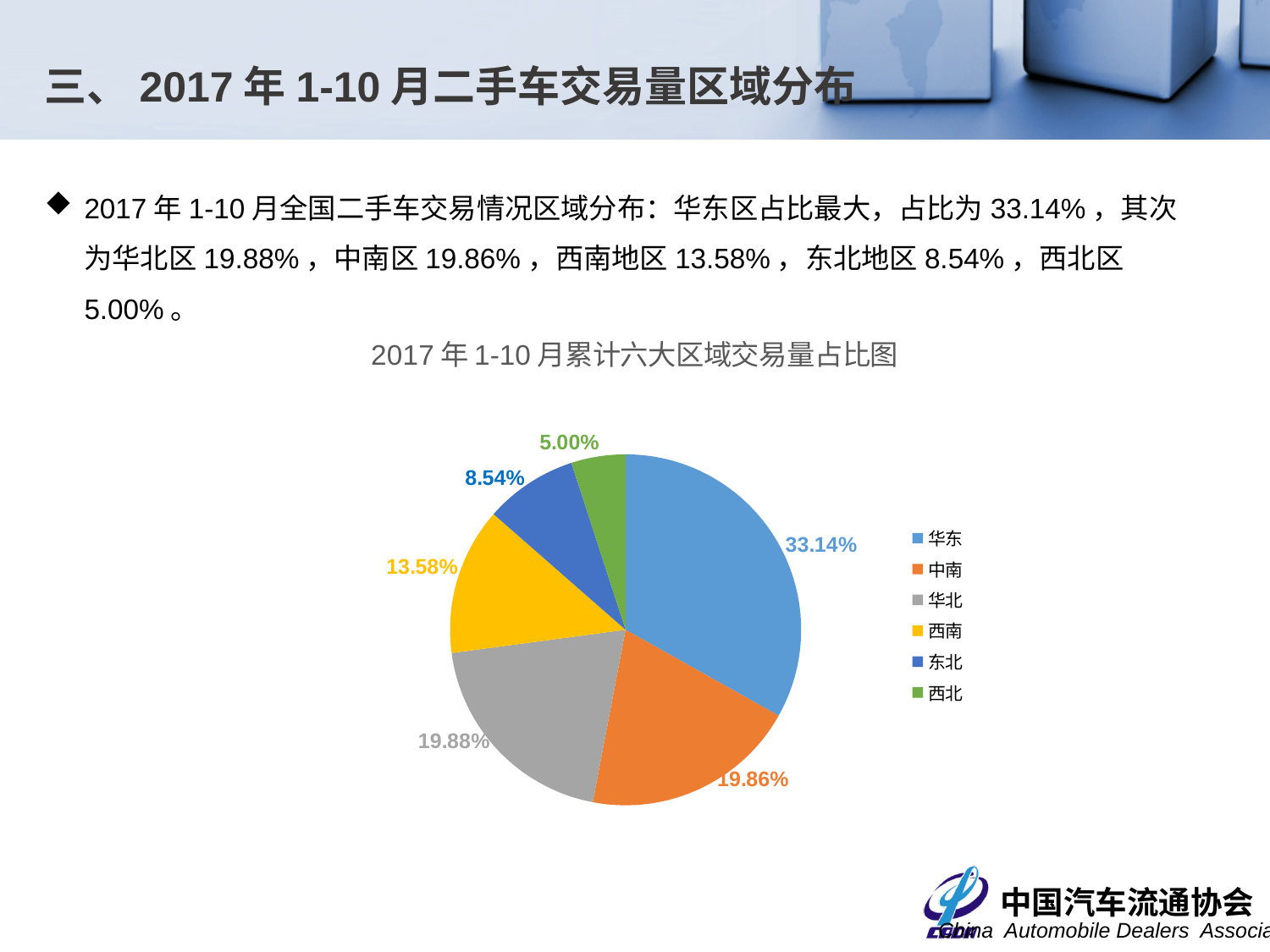

三、2017年1-10月二手车交易量区域分布
2017年1-10月全国二手车交易情况区域分布：华东区占比最大，占比为33.14%，其次为华北区19.88%，中南区19.86%，西南地区13.58%，东北地区8.54%，西北区5.00%。

### Chart: 2017年1-10月累计六大区域交易量占比图

| Category |  |
|---|---|
| 华东 | 0.3313760283208669 |
| 中南 | 0.1985775719780961 |
| 华北 | 0.19884243664721438 |
| 西南 | 0.13577352005743823 |
| 东北 | 0.08542319538123905 |
| 西北 | 0.05000724761514556 |